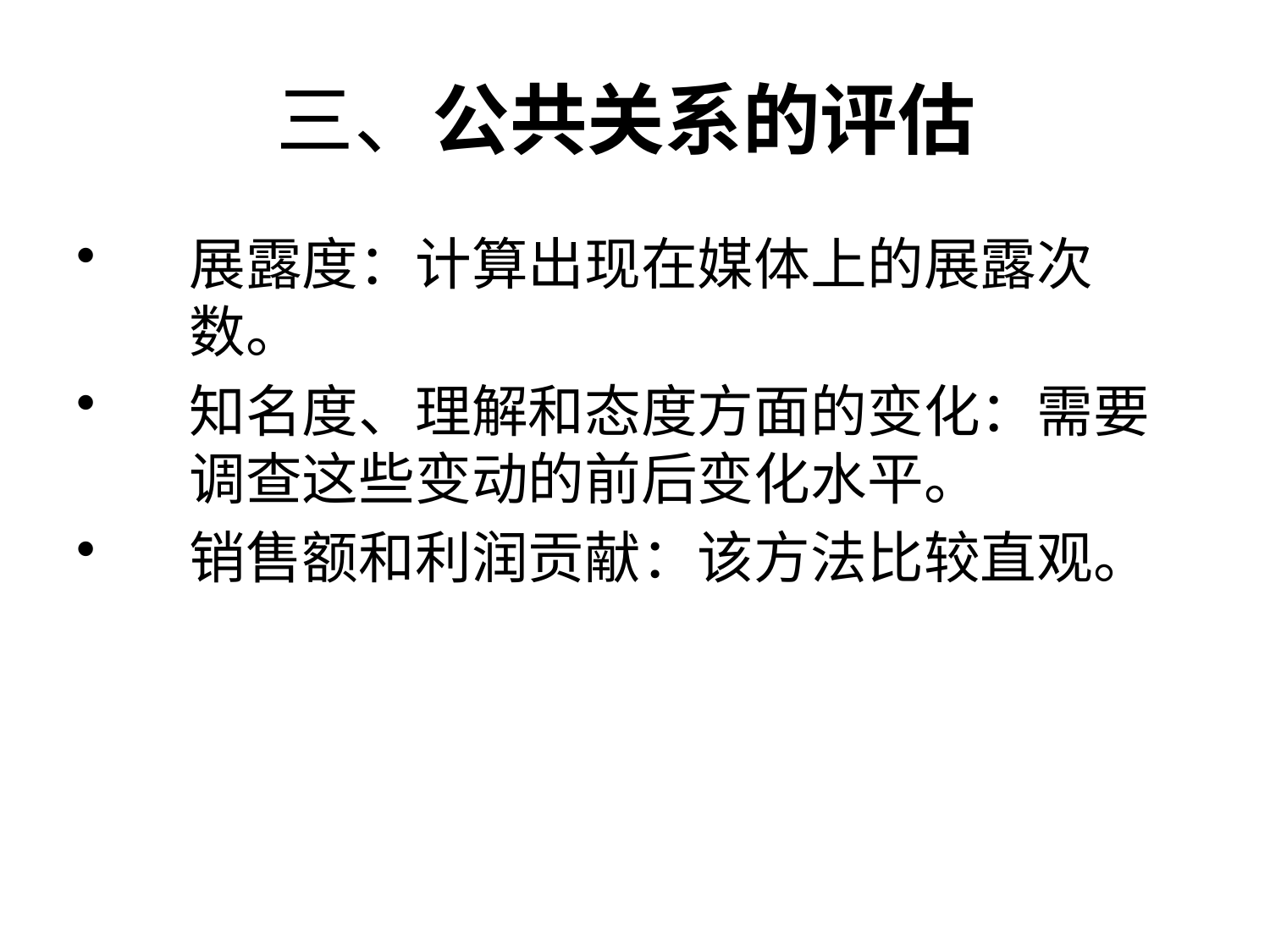

# 三、公共关系的评估
展露度：计算出现在媒体上的展露次数。
知名度、理解和态度方面的变化：需要调查这些变动的前后变化水平。
销售额和利润贡献：该方法比较直观。